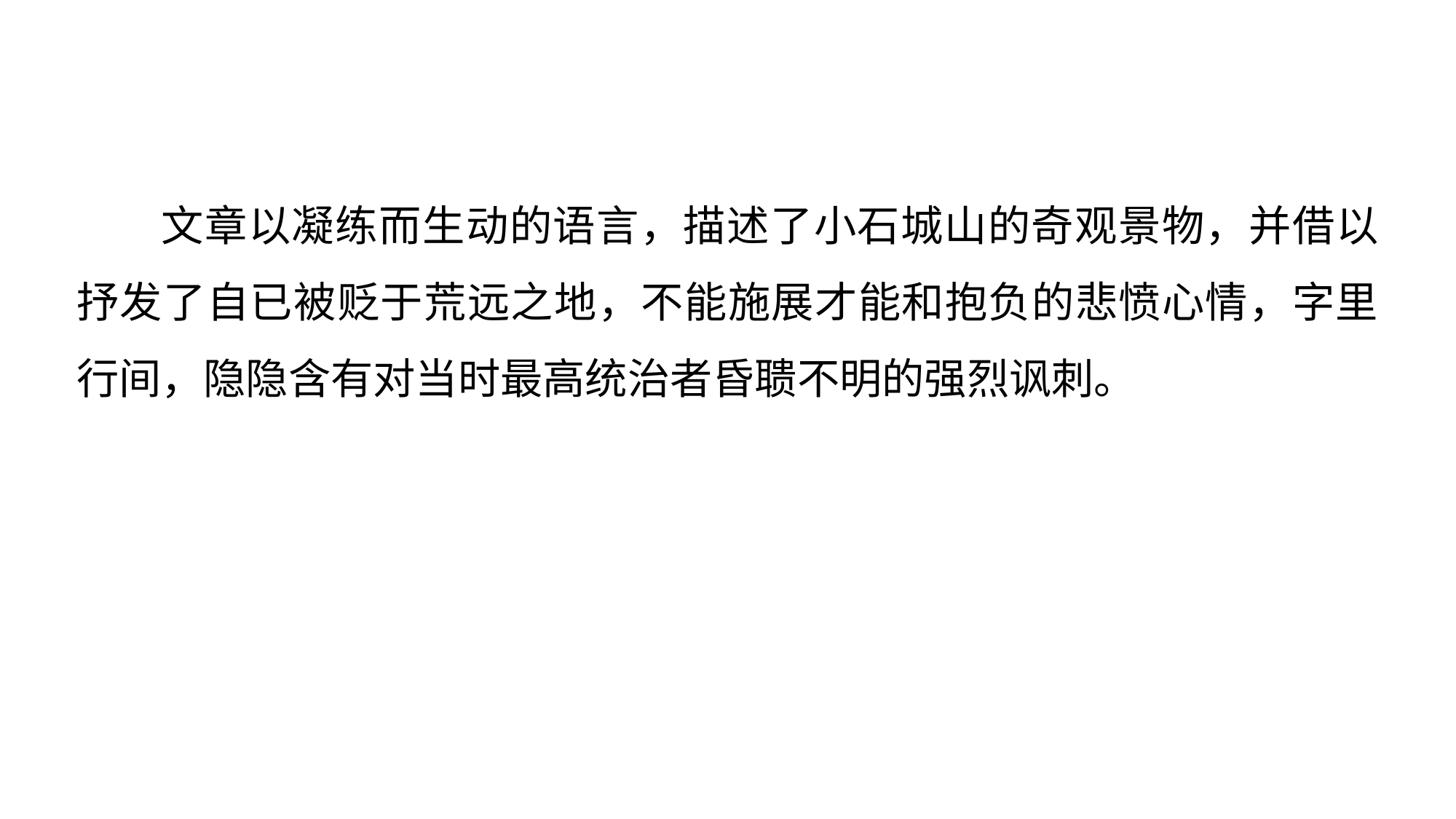

文章以凝练而生动的语言，描述了小石城山的奇观景物，并借以抒发了自已被贬于荒远之地，不能施展才能和抱负的悲愤心情，字里行间，隐隐含有对当时最高统治者昏聩不明的强烈讽刺。